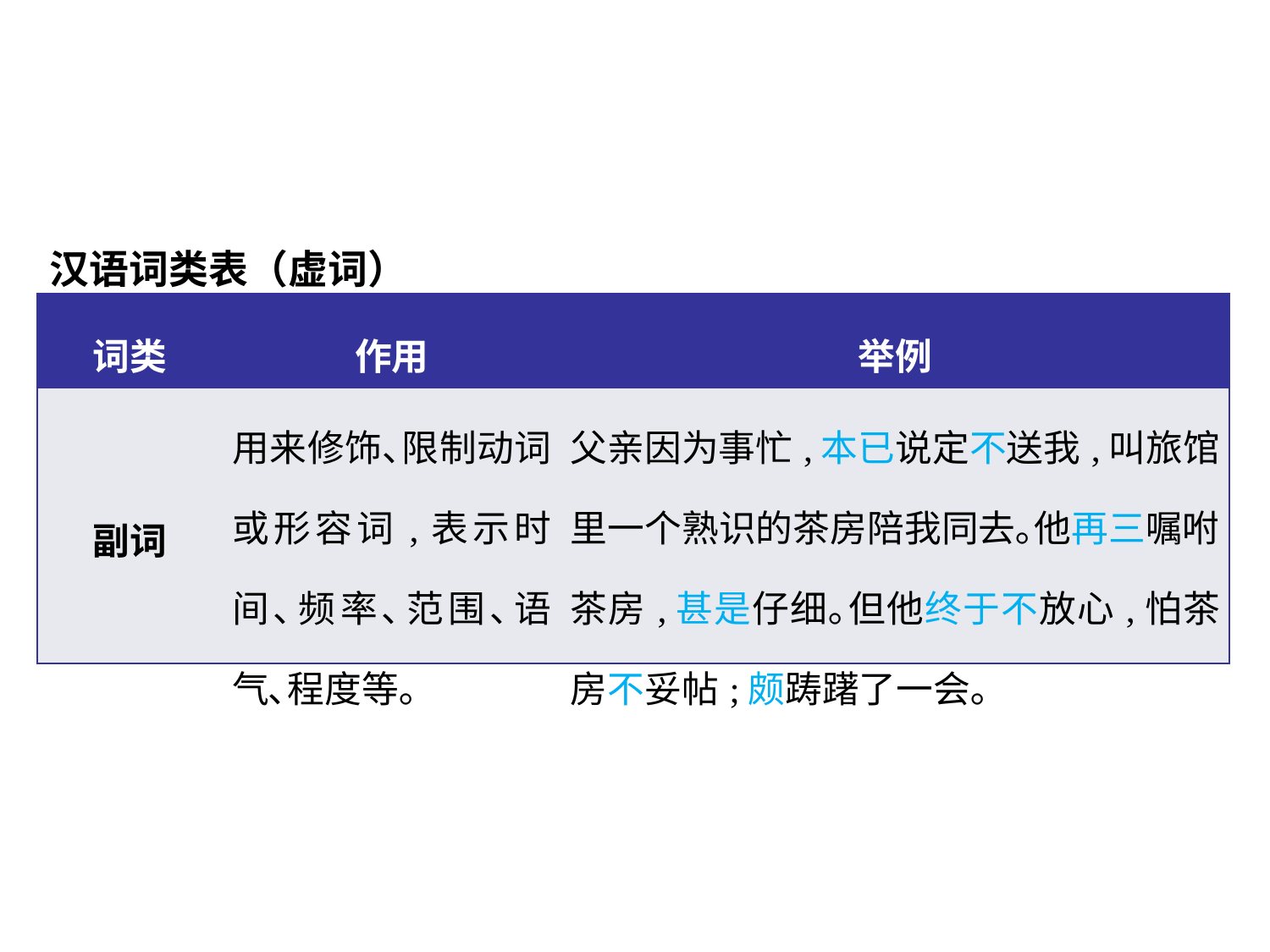

汉语词类表（虚词）
| 词类 | 作用 | 举例 |
| --- | --- | --- |
| 副词 | 用来修饰､限制动词或形容词,表示时间､频率､范围､语气､程度等｡ | 父亲因为事忙,本已说定不送我,叫旅馆里一个熟识的茶房陪我同去｡他再三嘱咐茶房,甚是仔细｡但他终于不放心,怕茶房不妥帖;颇踌躇了一会｡ |